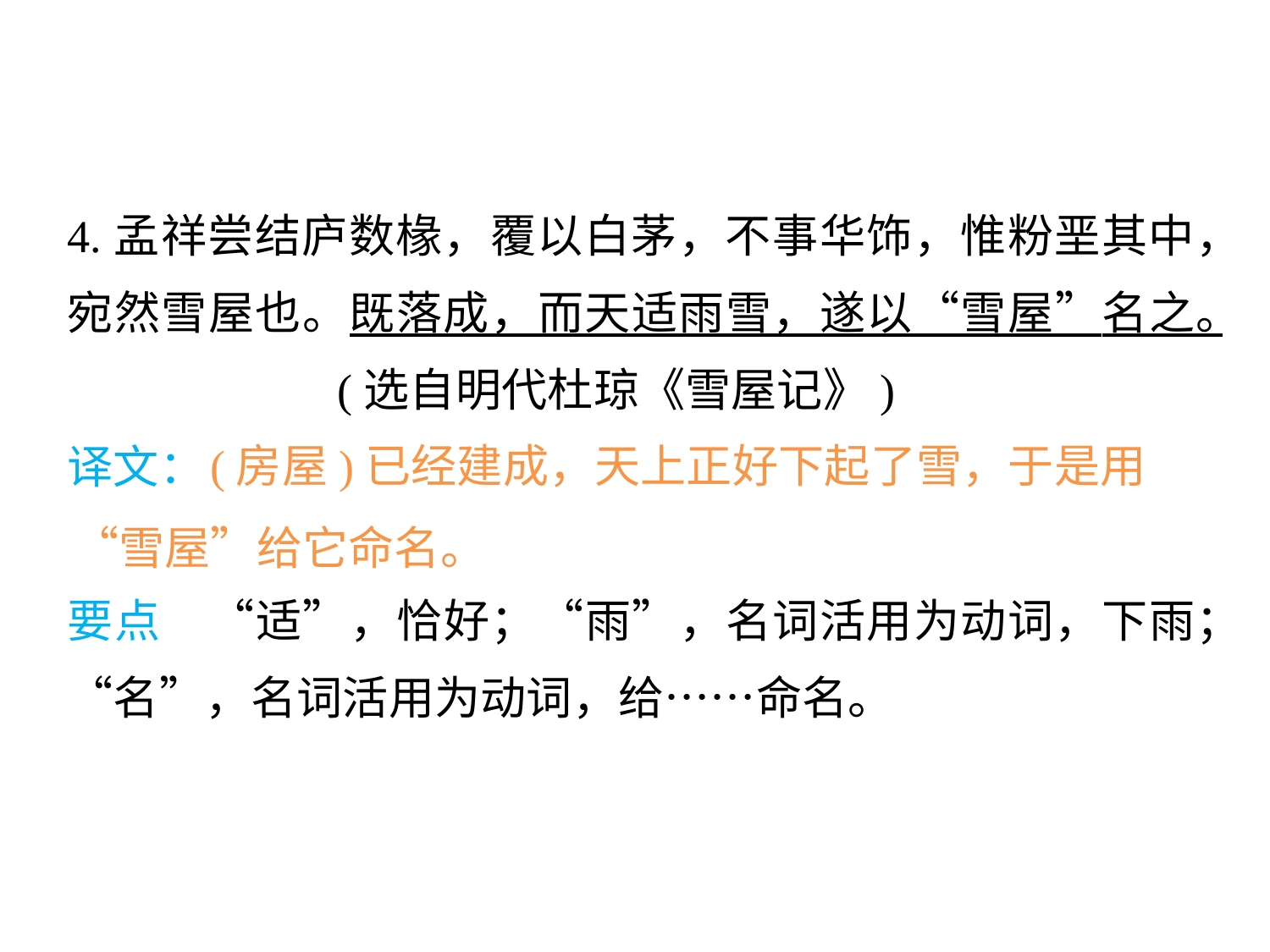

4.孟祥尝结庐数椽，覆以白茅，不事华饰，惟粉垩其中，宛然雪屋也。既落成，而天适雨雪，遂以“雪屋”名之。                         (选自明代杜琼《雪屋记》)
译文：

要点　“适”，恰好；“雨”，名词活用为动词，下雨；“名”，名词活用为动词，给……命名。
            (房屋)已经建成，天上正好下起了雪，于是用“雪屋”给它命名。